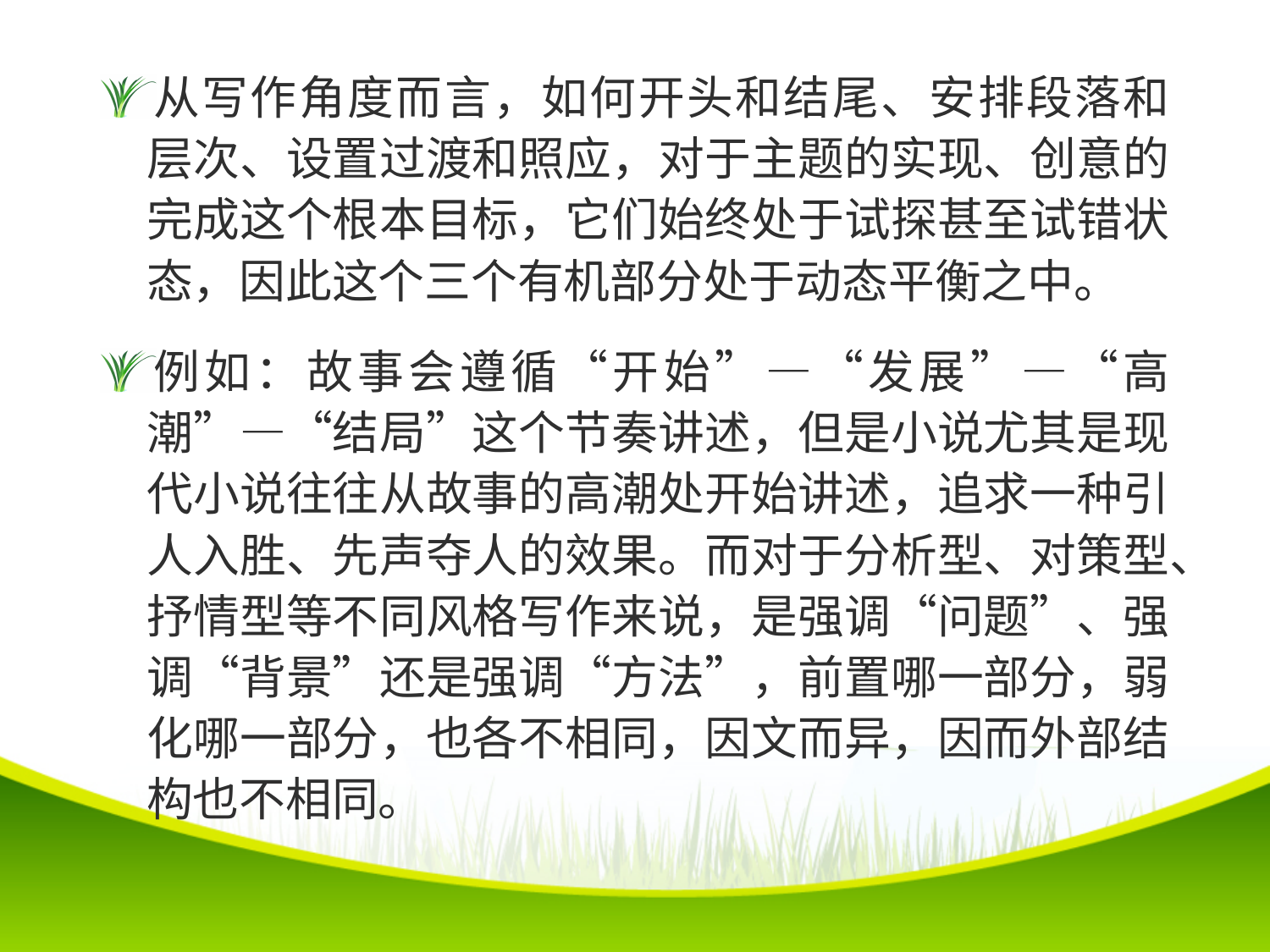

从写作角度而言，如何开头和结尾、安排段落和层次、设置过渡和照应，对于主题的实现、创意的完成这个根本目标，它们始终处于试探甚至试错状态，因此这个三个有机部分处于动态平衡之中。
例如：故事会遵循“开始”—“发展”—“高潮”—“结局”这个节奏讲述，但是小说尤其是现代小说往往从故事的高潮处开始讲述，追求一种引人入胜、先声夺人的效果。而对于分析型、对策型、抒情型等不同风格写作来说，是强调“问题”、强调“背景”还是强调“方法”，前置哪一部分，弱化哪一部分，也各不相同，因文而异，因而外部结构也不相同。